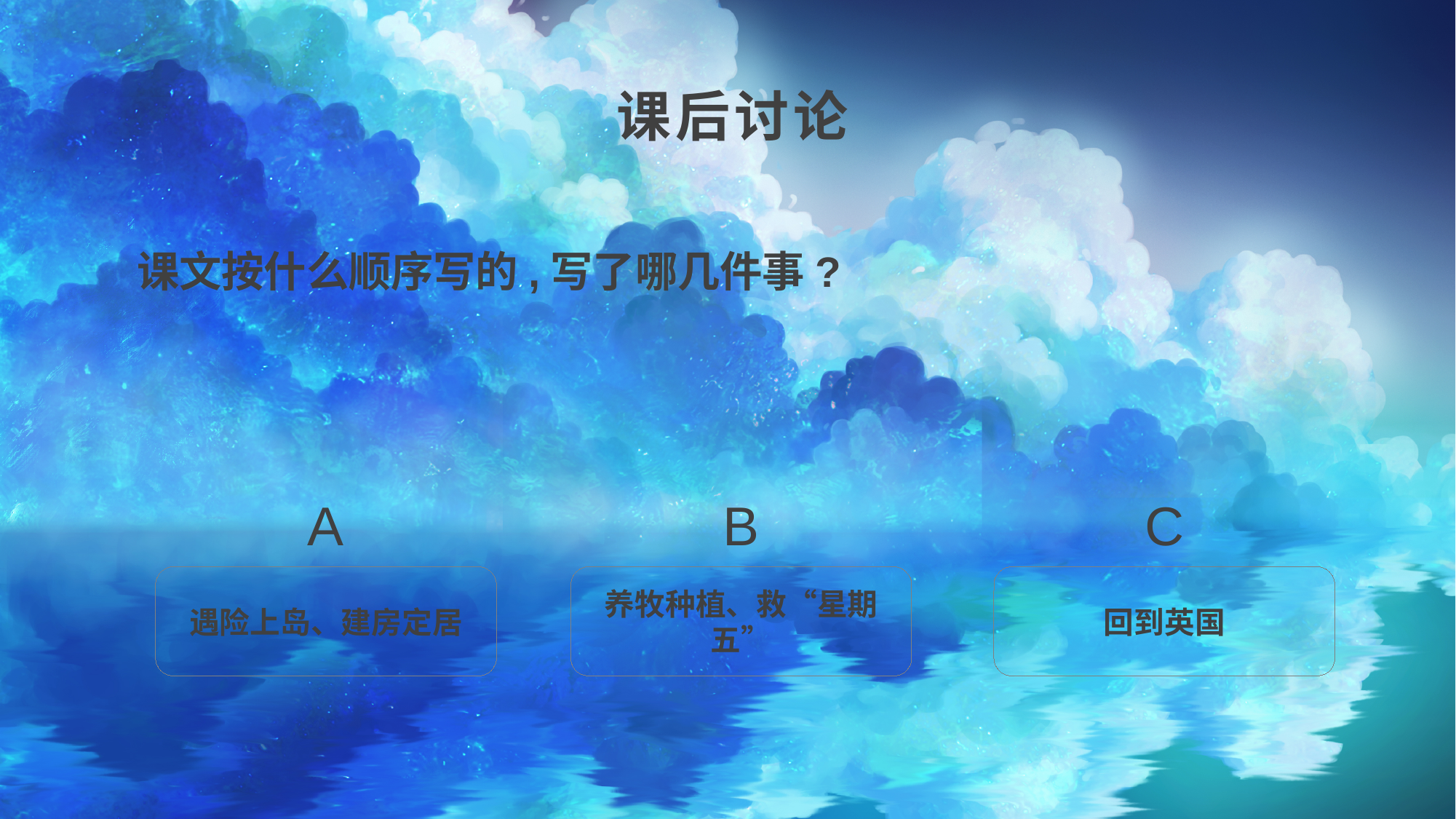

课后讨论
课文按什么顺序写的,写了哪几件事?
A
B
C
遇险上岛、建房定居
养牧种植、救“星期五”
回到英国